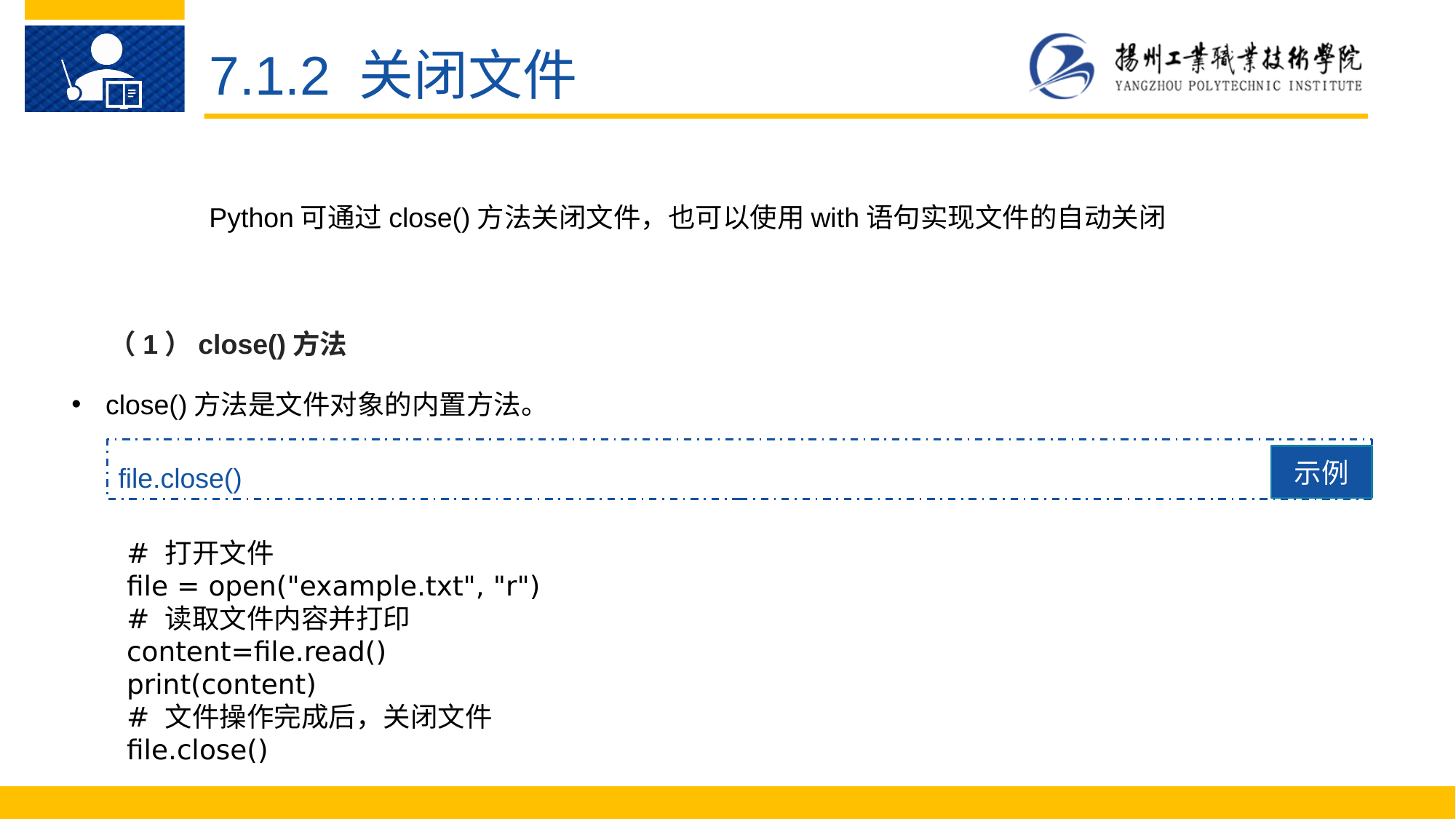

7.1.2 关闭文件
Python可通过close()方法关闭文件，也可以使用with语句实现文件的自动关闭
Python 语 言 的 优 点
（1）close()方法
close()方法是文件对象的内置方法。
file.close()
示例
# 打开文件
file = open("example.txt", "r")
# 读取文件内容并打印
content=file.read()
print(content)
# 文件操作完成后，关闭文件
file.close()